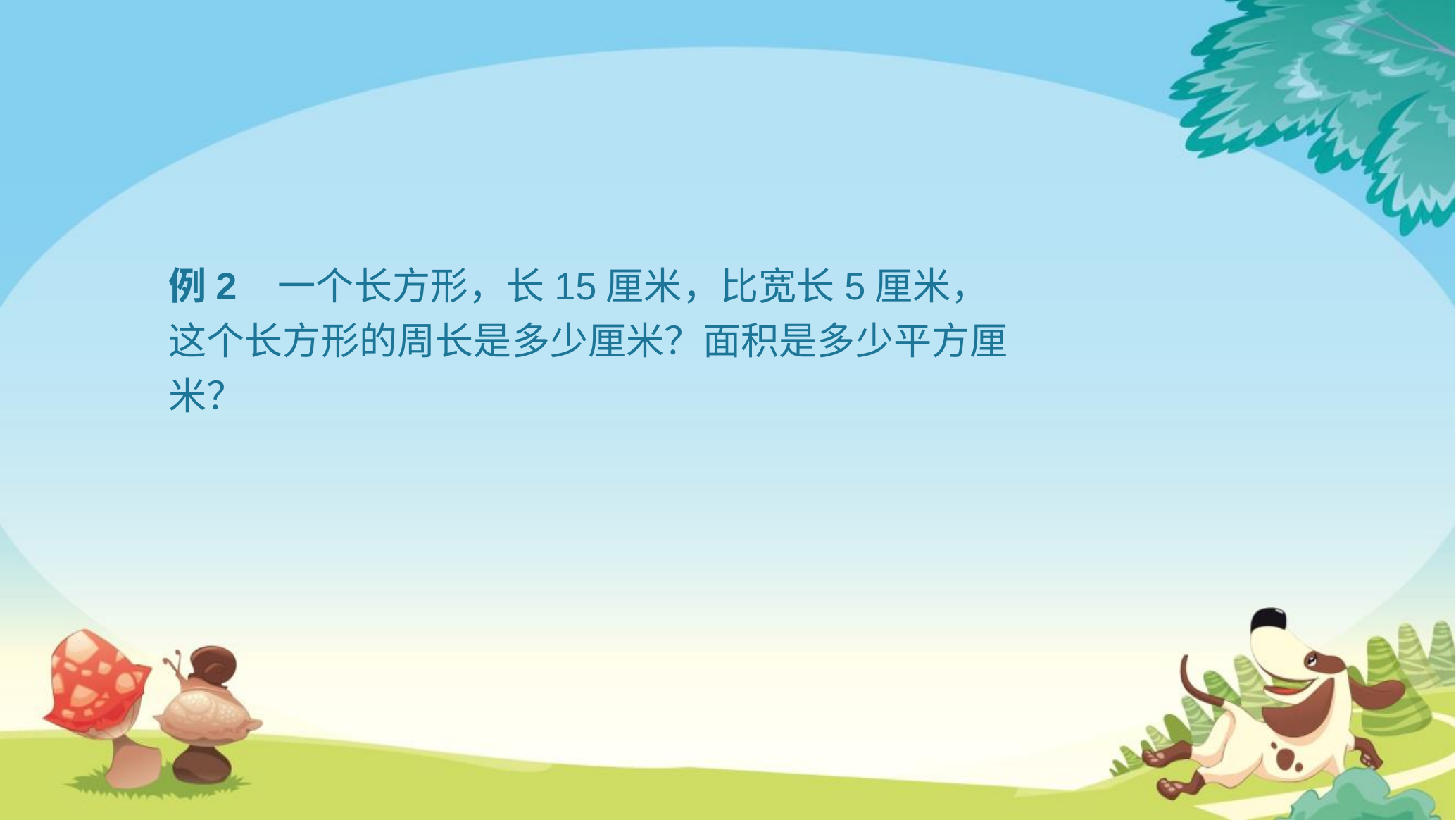

例2   一个长方形，长15厘米，比宽长5厘米，这个长方形的周长是多少厘米？面积是多少平方厘米？